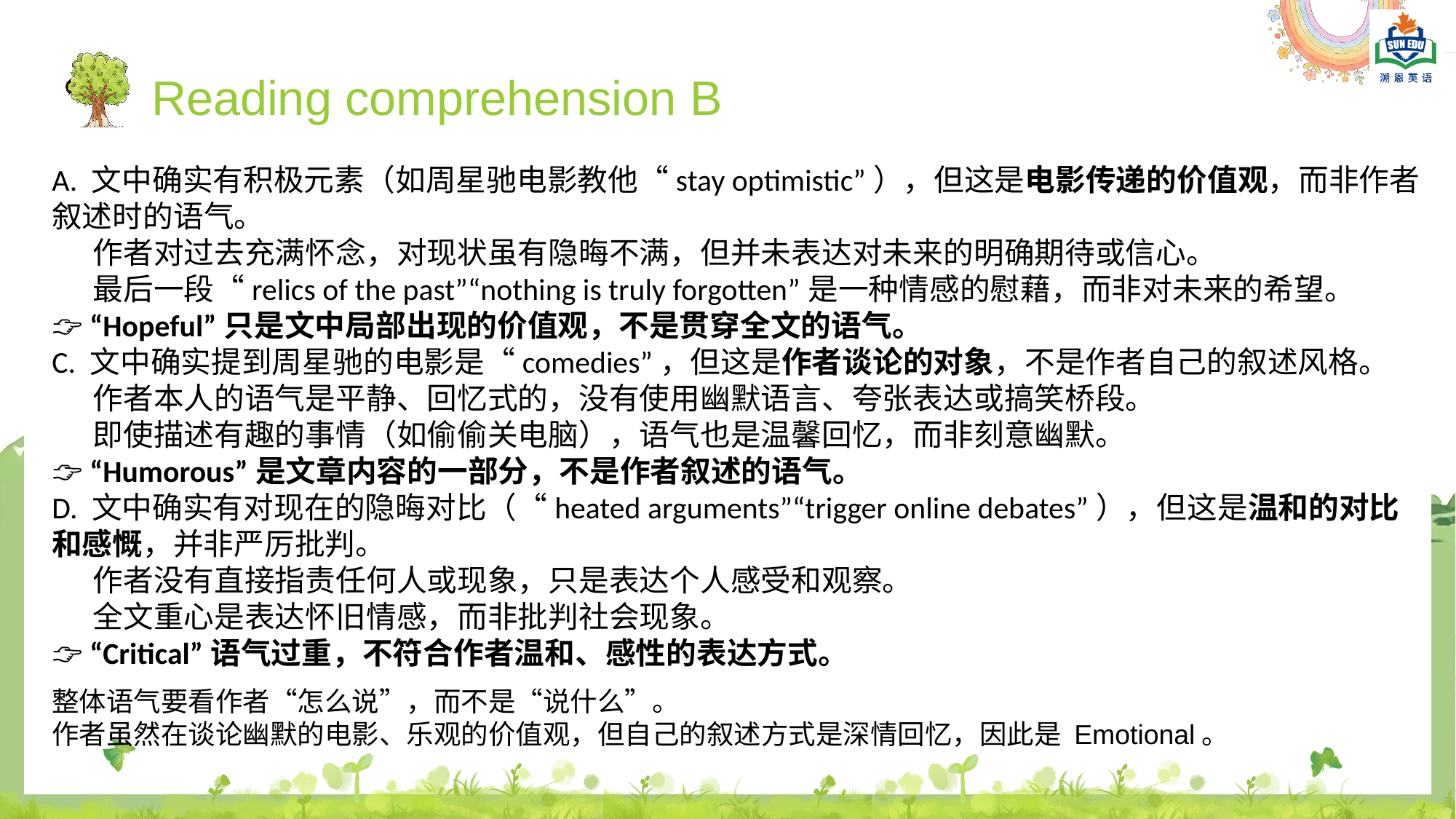

Reading comprehension B
A. 文中确实有积极元素（如周星驰电影教他“stay optimistic”），但这是电影传递的价值观，而非作者叙述时的语气。
     作者对过去充满怀念，对现状虽有隐晦不满，但并未表达对未来的明确期待或信心。
     最后一段“relics of the past”“nothing is truly forgotten”是一种情感的慰藉，而非对未来的希望。
👉 “Hopeful”只是文中局部出现的价值观，不是贯穿全文的语气。
C. 文中确实提到周星驰的电影是“comedies”，但这是作者谈论的对象，不是作者自己的叙述风格。
     作者本人的语气是平静、回忆式的，没有使用幽默语言、夸张表达或搞笑桥段。
     即使描述有趣的事情（如偷偷关电脑），语气也是温馨回忆，而非刻意幽默。
👉 “Humorous”是文章内容的一部分，不是作者叙述的语气。
D. 文中确实有对现在的隐晦对比（“heated arguments”“trigger online debates”），但这是温和的对比和感慨，并非严厉批判。
     作者没有直接指责任何人或现象，只是表达个人感受和观察。
     全文重心是表达怀旧情感，而非批判社会现象。
👉 “Critical”语气过重，不符合作者温和、感性的表达方式。

整体语气要看作者“怎么说”，而不是“说什么”。
作者虽然在谈论幽默的电影、乐观的价值观，但自己的叙述方式是深情回忆，因此是 Emotional。